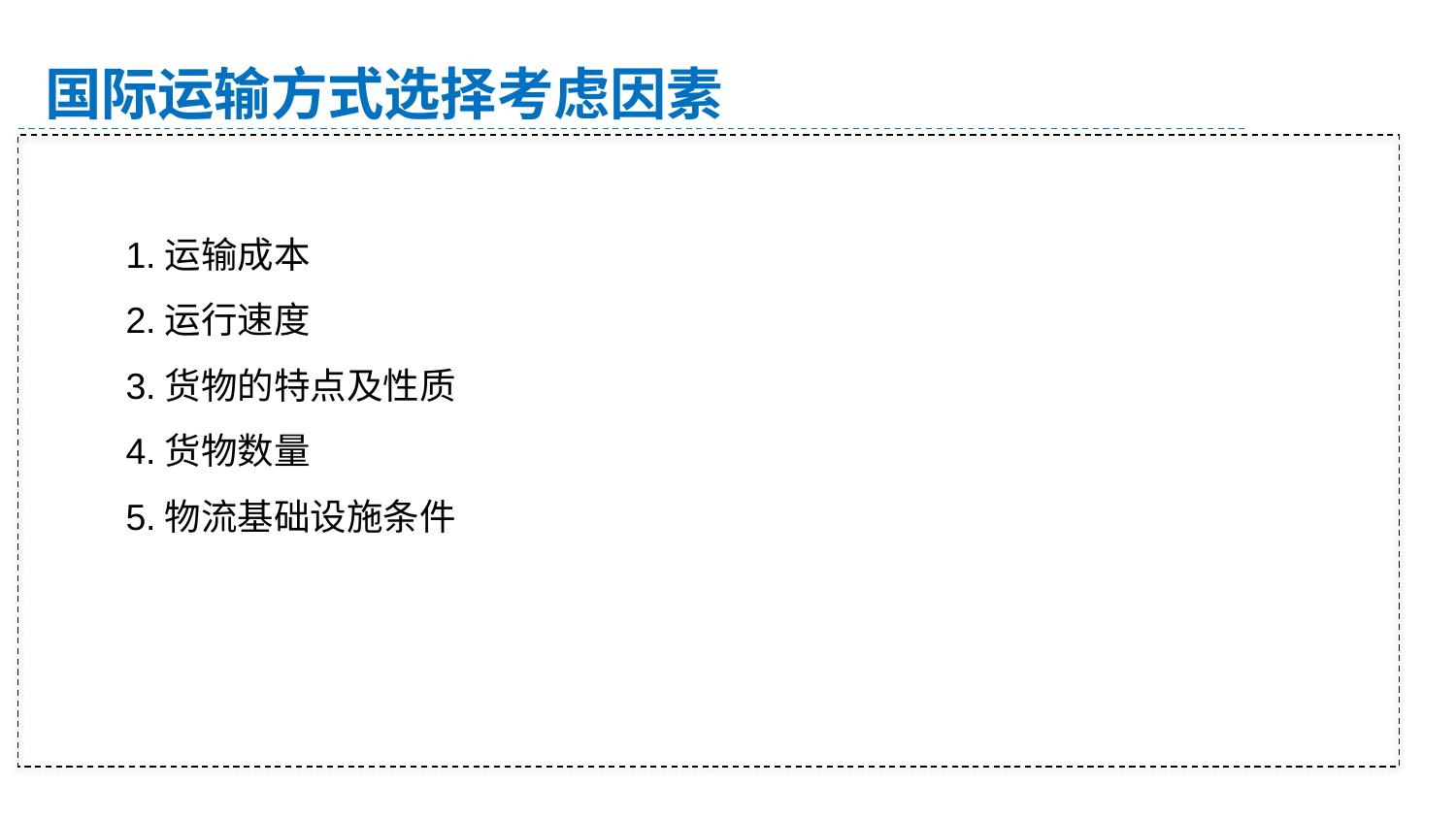

国际运输方式选择考虑因素

1.运输成本
2.运行速度
3.货物的特点及性质
4.货物数量
5.物流基础设施条件